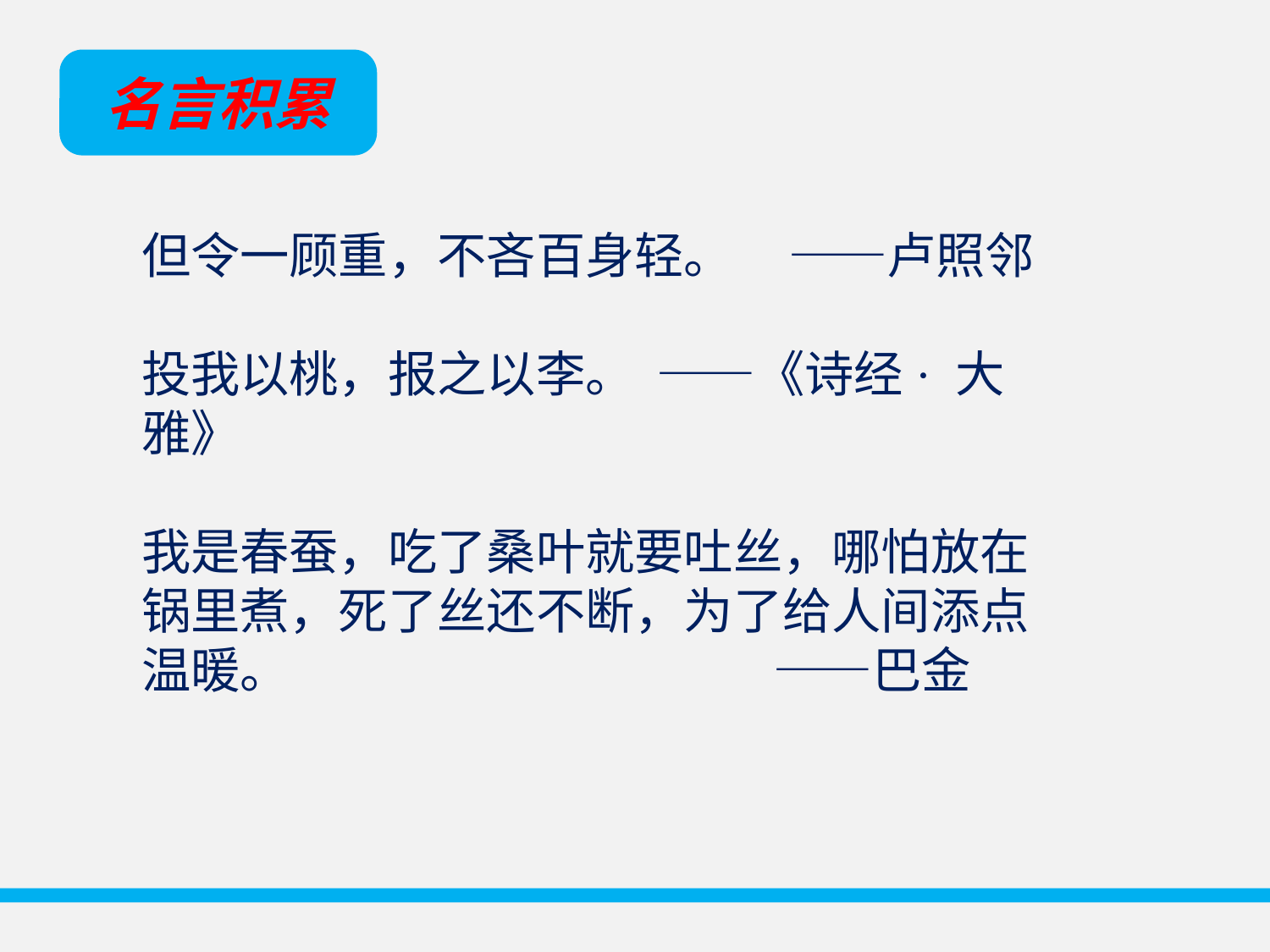

名言积累
但令一顾重，不吝百身轻。     ——卢照邻

投我以桃，报之以李。  ——《诗经· 大雅》

我是春蚕，吃了桑叶就要吐丝，哪怕放在锅里煮，死了丝还不断，为了给人间添点温暖。                                            ——巴金